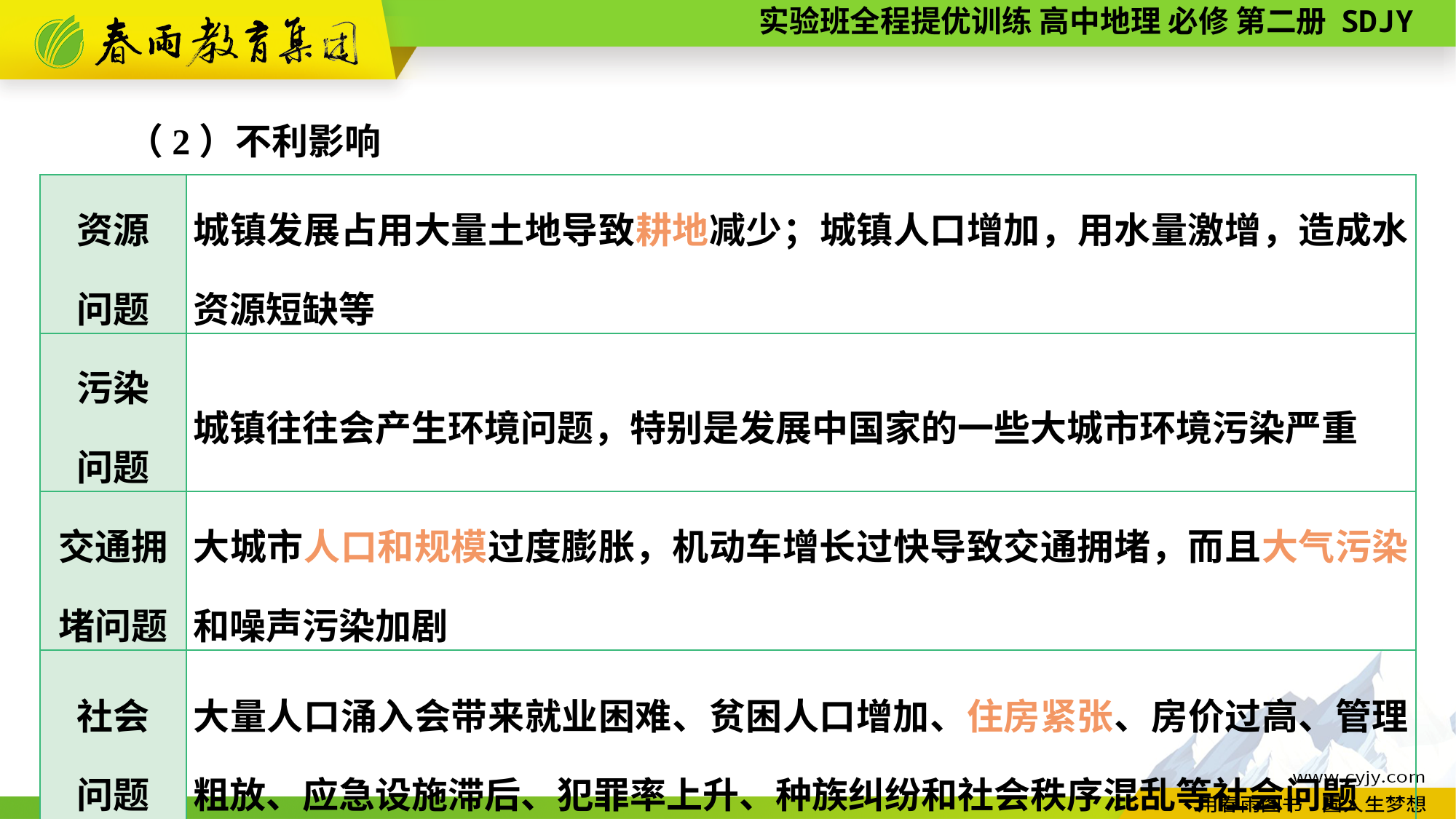

（2）不利影响
| 资源 问题 | 城镇发展占用大量土地导致耕地减少；城镇人口增加，用水量激增，造成水资源短缺等 |
| --- | --- |
| 污染 问题 | 城镇往往会产生环境问题，特别是发展中国家的一些大城市环境污染严重 |
| 交通拥 堵问题 | 大城市人口和规模过度膨胀，机动车增长过快导致交通拥堵，而且大气污染和噪声污染加剧 |
| 社会 问题 | 大量人口涌入会带来就业困难、贫困人口增加、住房紧张、房价过高、管理粗放、应急设施滞后、犯罪率上升、种族纠纷和社会秩序混乱等社会问题 |